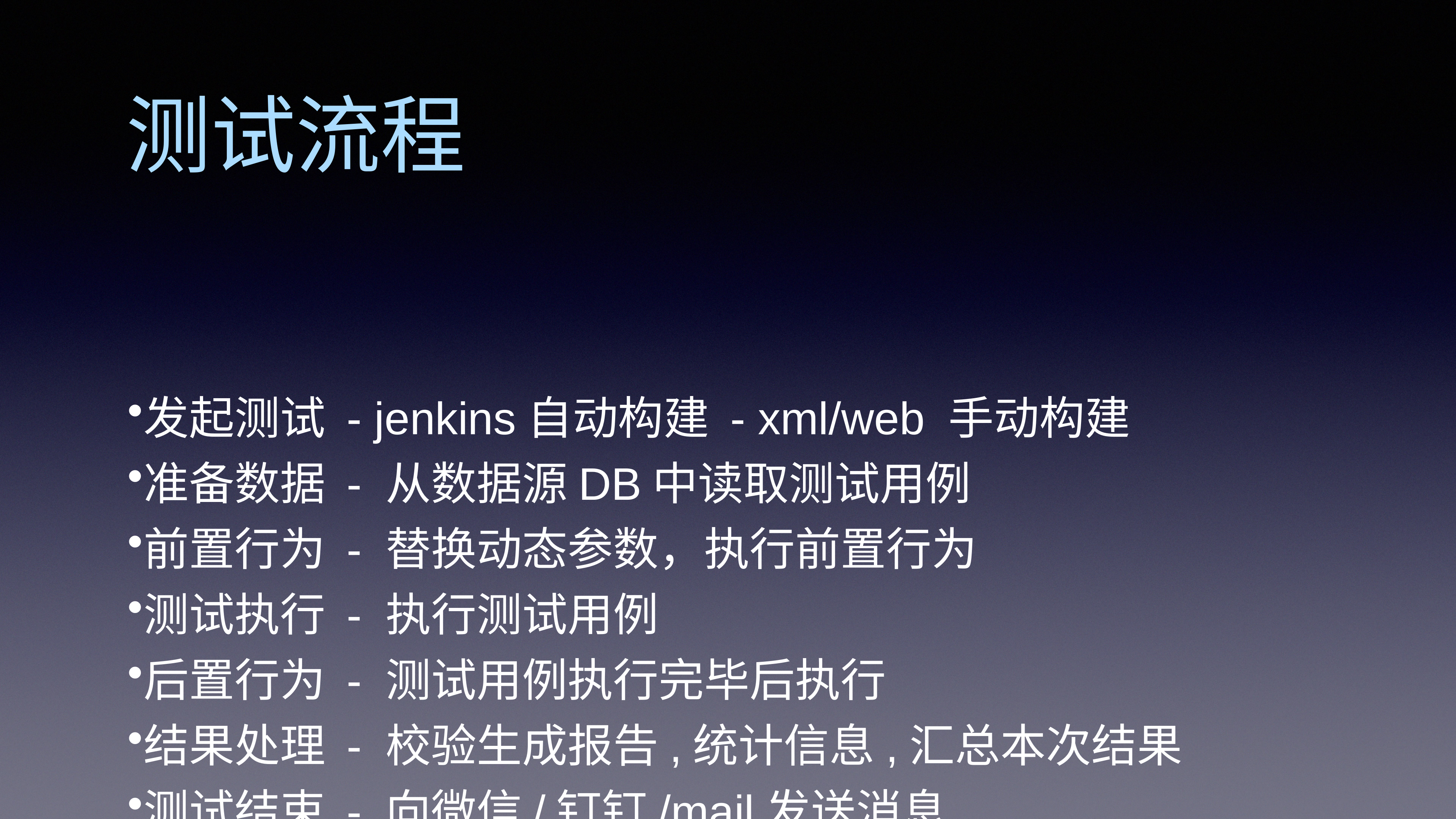

测试流程
发起测试 - jenkins自动构建 - xml/web 手动构建
准备数据 - 从数据源DB中读取测试用例
前置行为 - 替换动态参数，执行前置行为
测试执行 - 执行测试用例
后置行为 - 测试用例执行完毕后执行
结果处理 - 校验生成报告,统计信息,汇总本次结果
测试结束 - 向微信/钉钉/mail发送消息